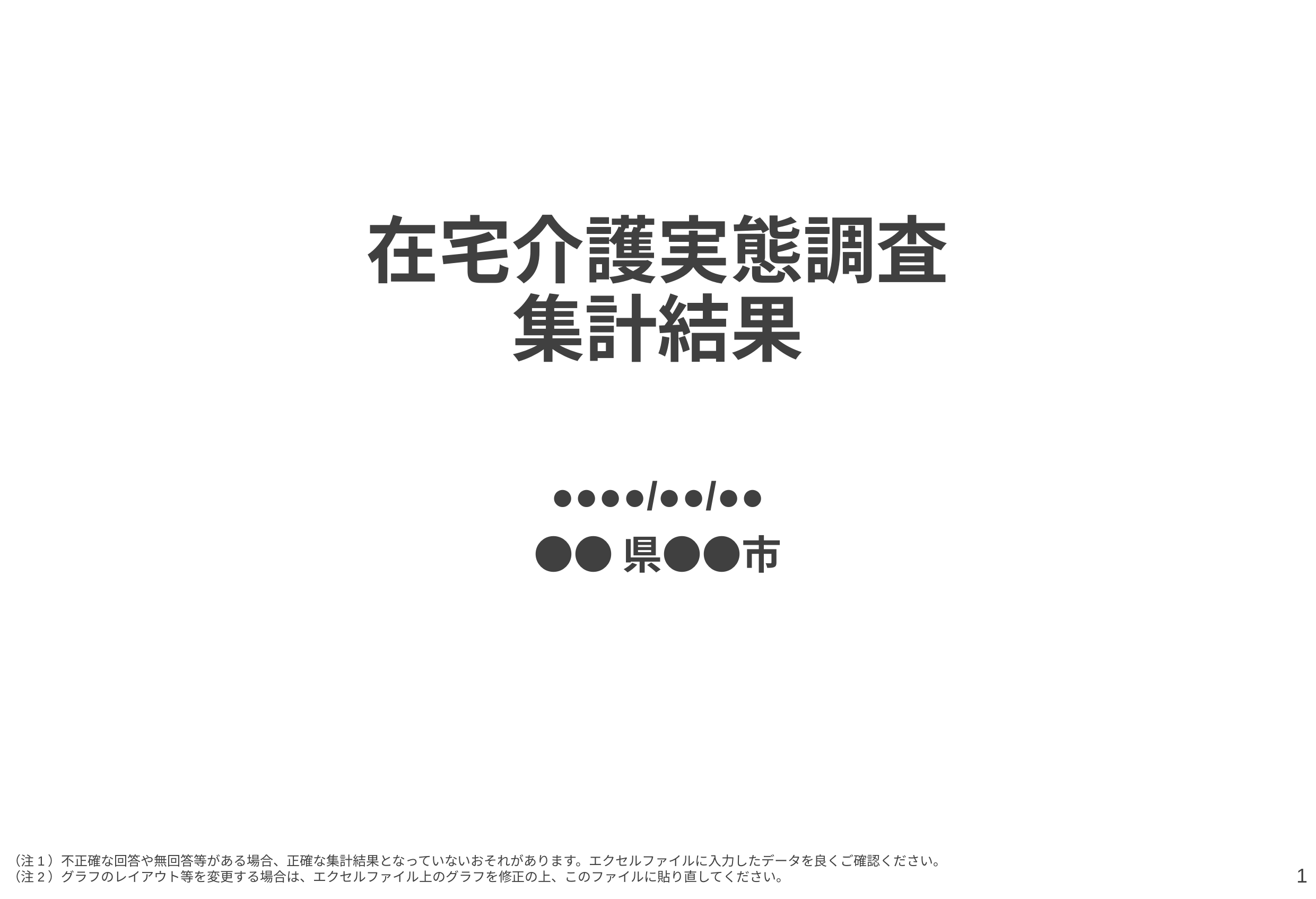

# 在宅介護実態調査 集計結果
●●●●/●●/●●
●●県●●市
（注1）不正確な回答や無回答等がある場合、正確な集計結果となっていないおそれがあります。エクセルファイルに入力したデータを良くご確認ください。
（注2）グラフのレイアウト等を変更する場合は、エクセルファイル上のグラフを修正の上、このファイルに貼り直してください。
1